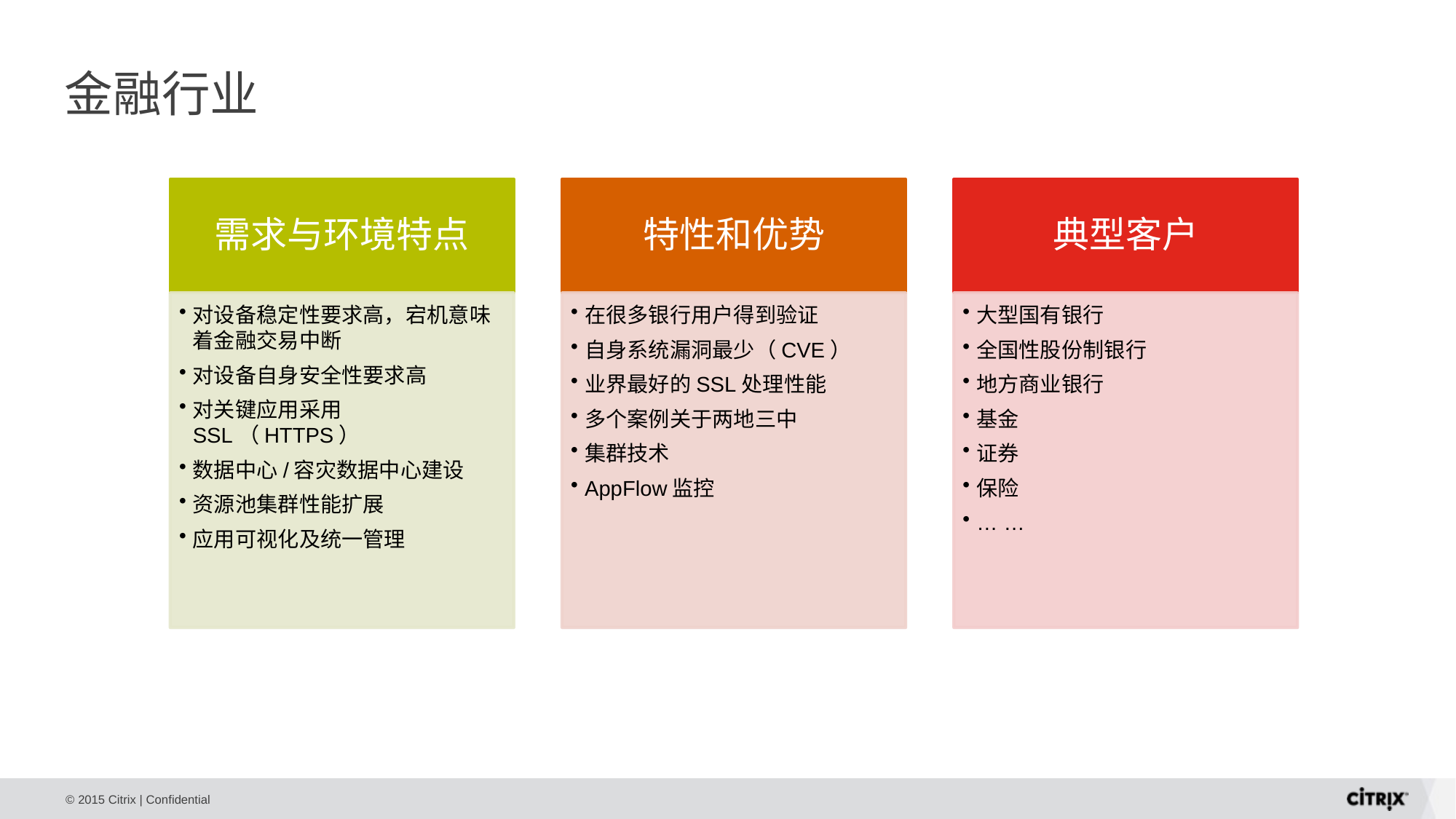

# 金融行业
需求与环境特点
对设备稳定性要求高，宕机意味着金融交易中断
对设备自身安全性要求高
对关键应用采用SSL（HTTPS）
数据中心/容灾数据中心建设
资源池集群性能扩展
应用可视化及统一管理
特性和优势
在很多银行用户得到验证
自身系统漏洞最少（CVE）
业界最好的SSL处理性能
多个案例关于两地三中
集群技术
AppFlow监控
典型客户
大型国有银行
全国性股份制银行
地方商业银行
基金
证券
保险
… …